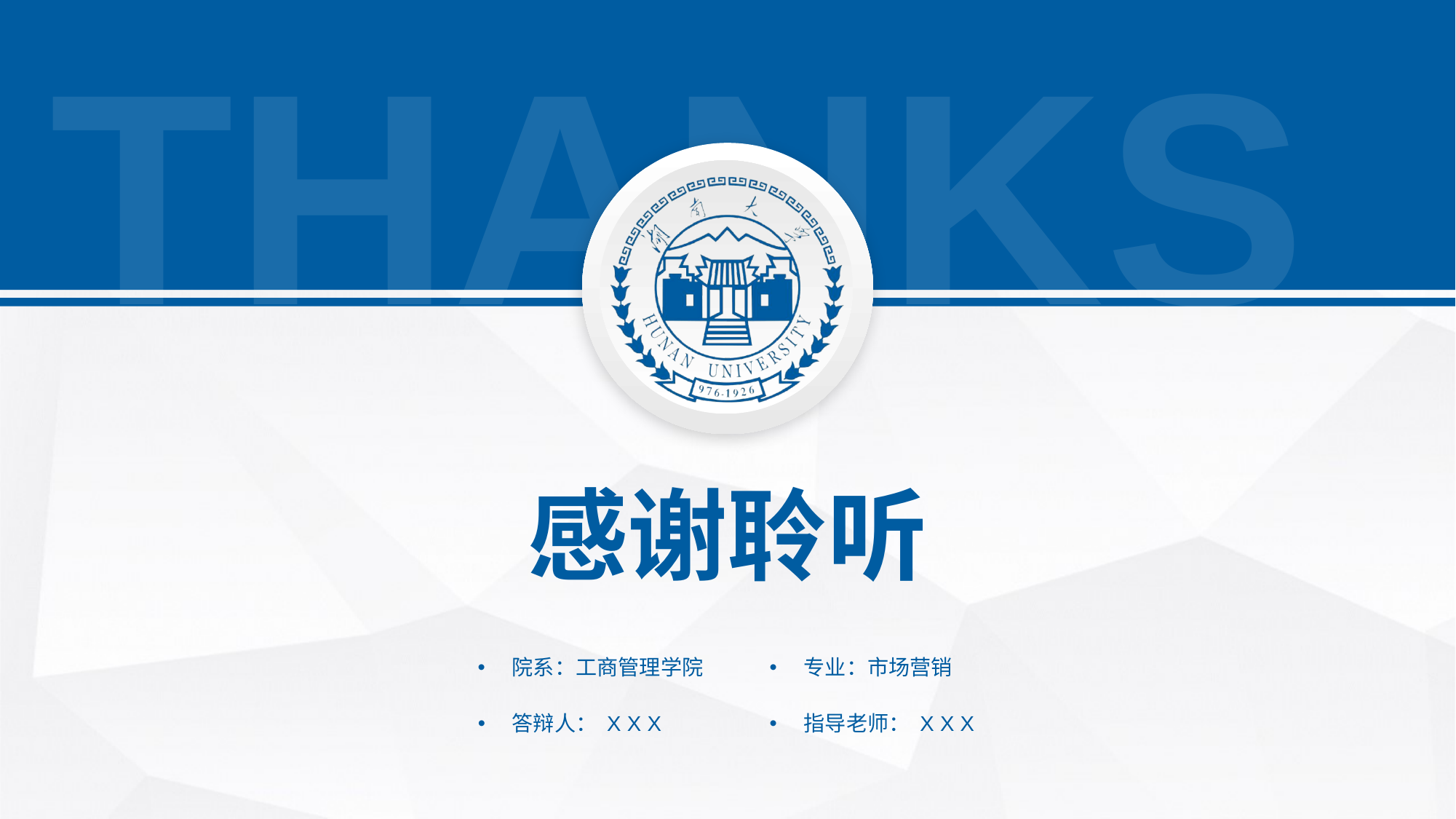

THANKS

感谢聆听
院系：工商管理学院
专业：市场营销
答辩人： X X X
指导老师： X X X